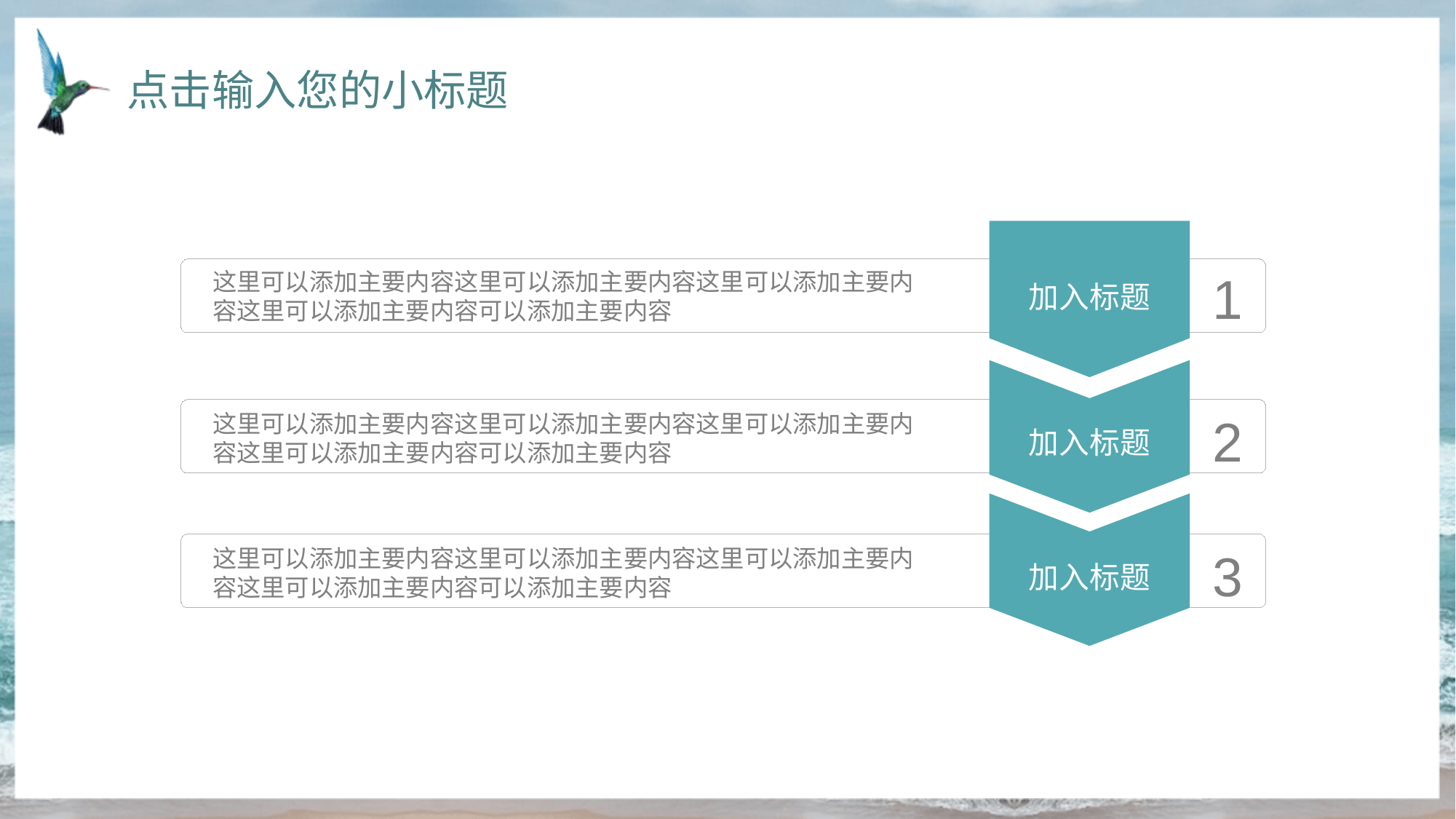

点击输入您的小标题

1
这里可以添加主要内容这里可以添加主要内容这里可以添加主要内容这里可以添加主要内容可以添加主要内容
加入标题

2
这里可以添加主要内容这里可以添加主要内容这里可以添加主要内容这里可以添加主要内容可以添加主要内容
加入标题

3
这里可以添加主要内容这里可以添加主要内容这里可以添加主要内容这里可以添加主要内容可以添加主要内容
加入标题